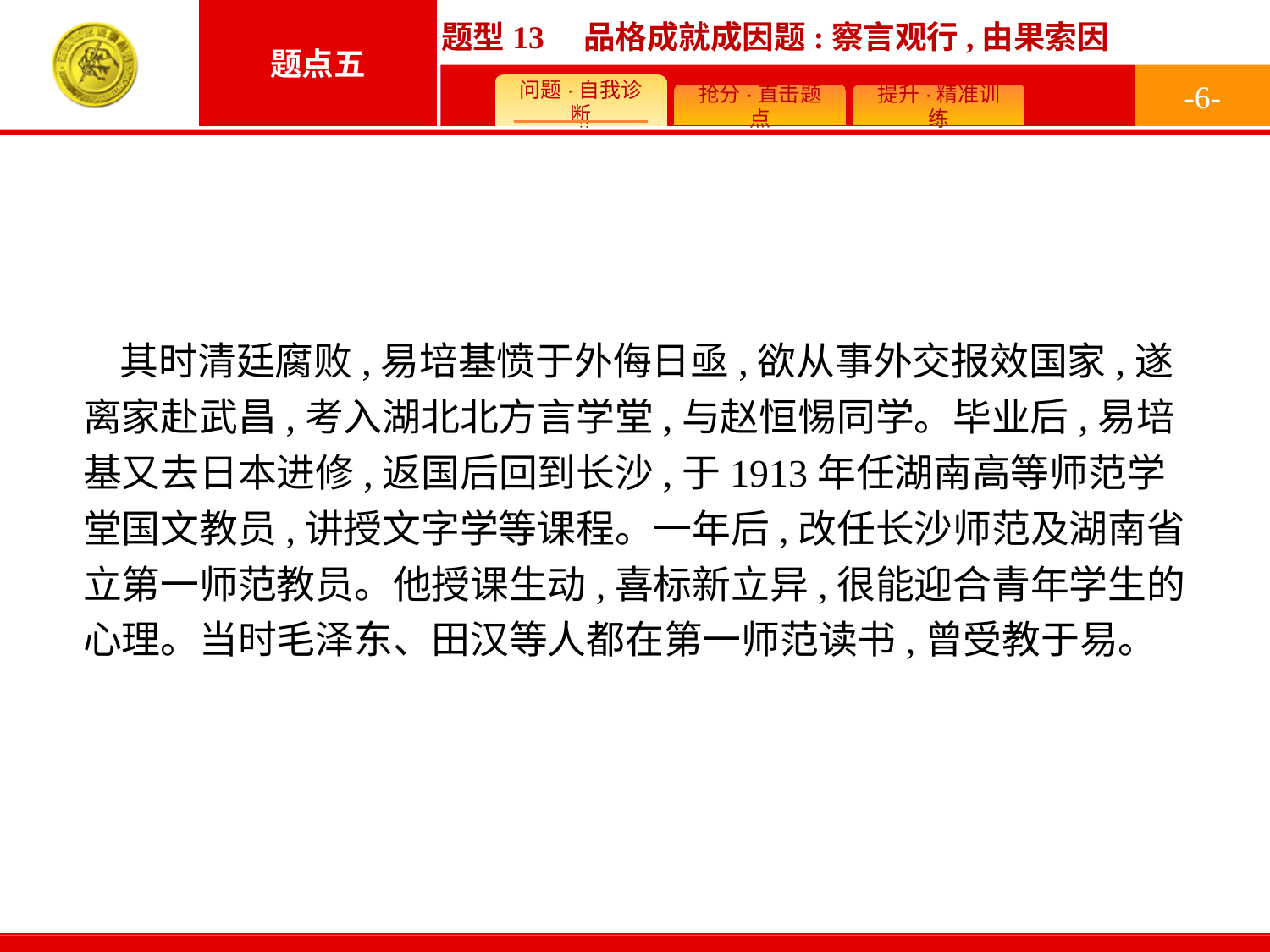

-6-
其时清廷腐败,易培基愤于外侮日亟,欲从事外交报效国家,遂离家赴武昌,考入湖北北方言学堂,与赵恒惕同学。毕业后,易培基又去日本进修,返国后回到长沙,于1913年任湖南高等师范学堂国文教员,讲授文字学等课程。一年后,改任长沙师范及湖南省立第一师范教员。他授课生动,喜标新立异,很能迎合青年学生的心理。当时毛泽东、田汉等人都在第一师范读书,曾受教于易。